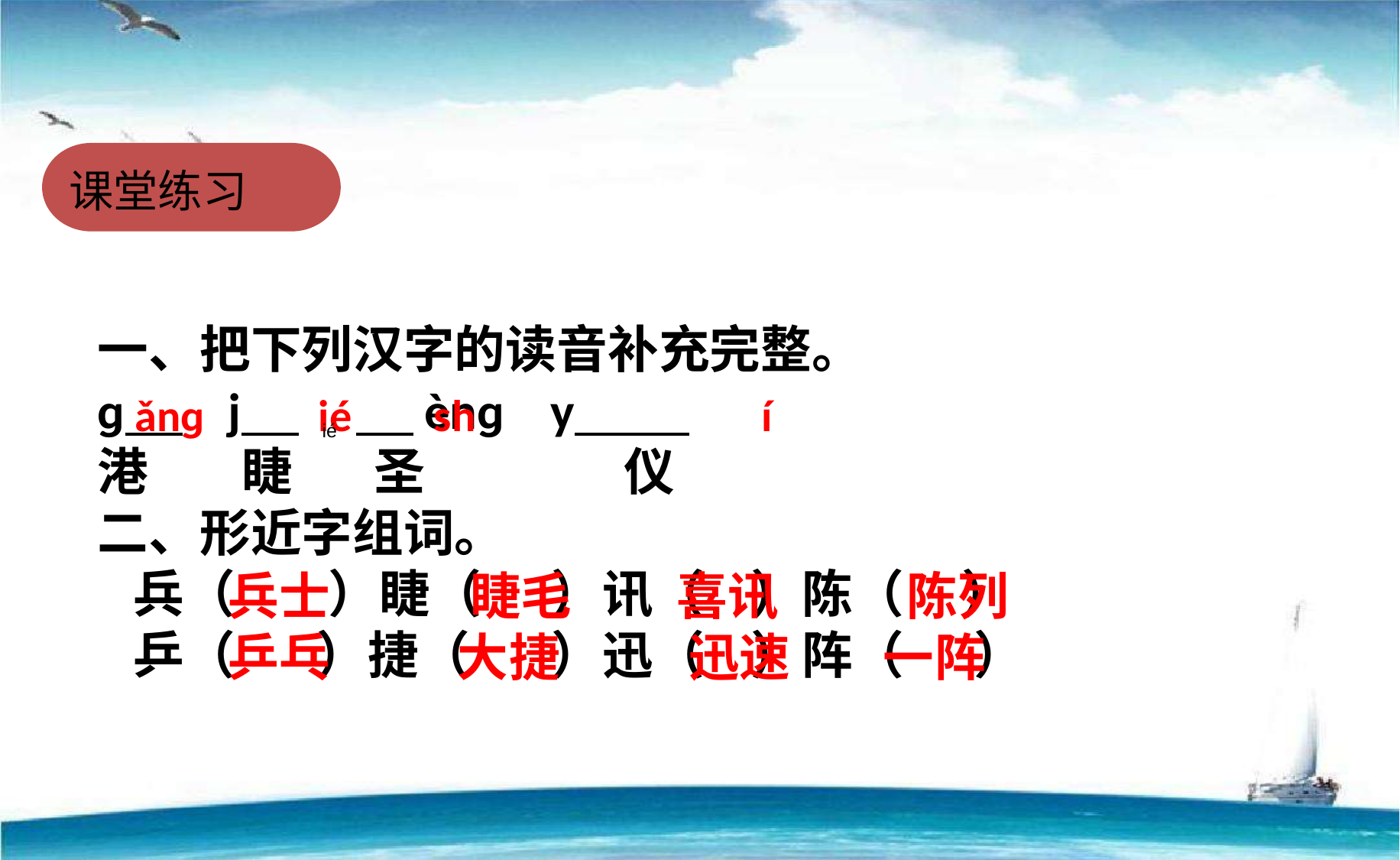

课堂练习
一、把下列汉字的读音补充完整。
ɡ         j                ènɡ    y
港        睫       圣                 仪
二、形近字组词。
  兵（        ）睫（      ）讯（    ）陈（     ）
  乒（       ）捷（       ）迅（    ）阵（      ）
ǎnɡ
ié
sh
í
ié
         兵士            睫毛         喜讯           陈列
         乒乓           大捷           迅速        一阵